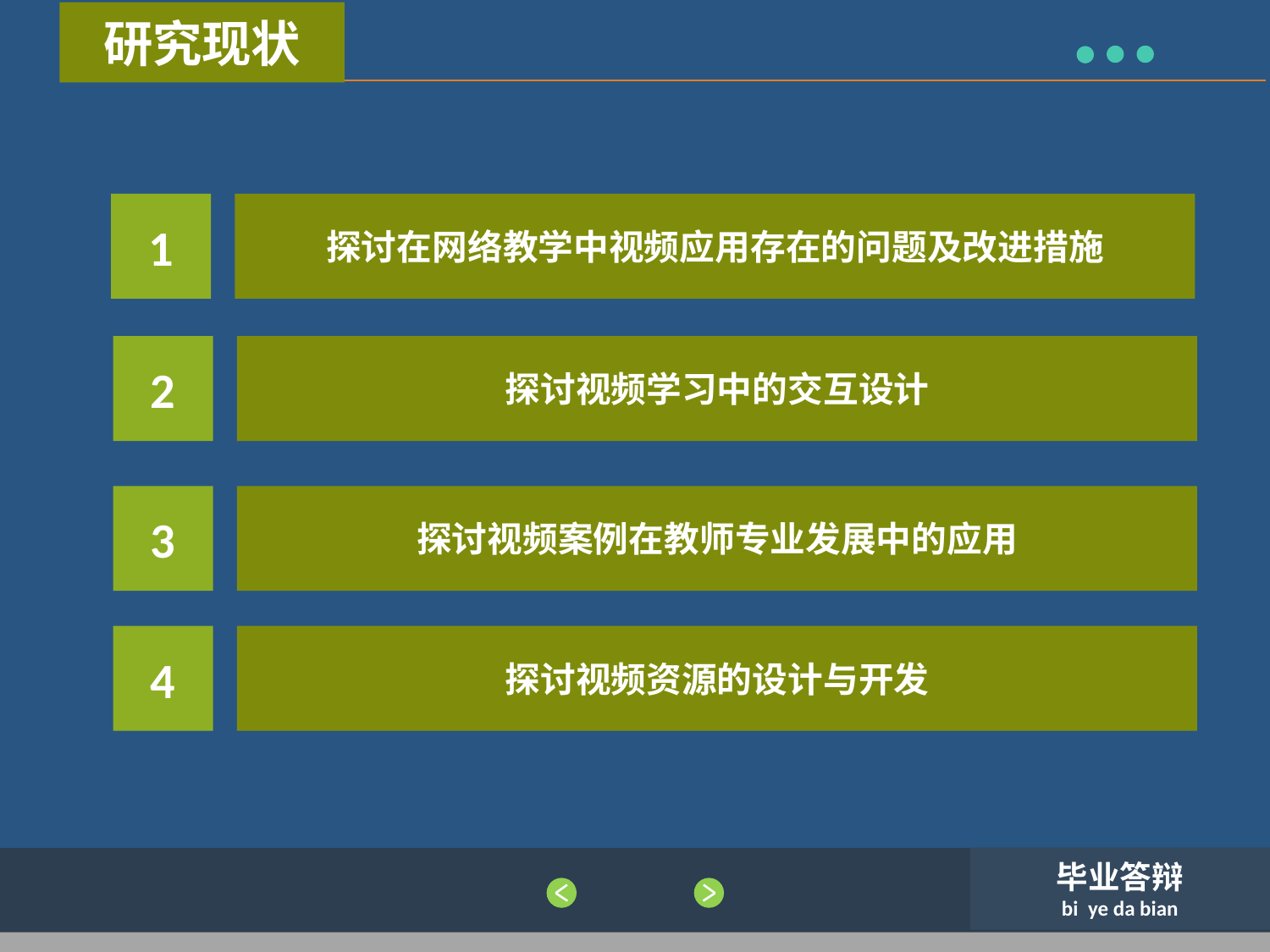

研究现状

1
探讨在网络教学中视频应用存在的问题及改进措施
2
探讨视频学习中的交互设计
3
探讨视频案例在教师专业发展中的应用
4
探讨视频资源的设计与开发
毕业答辩
bi  ye da bian